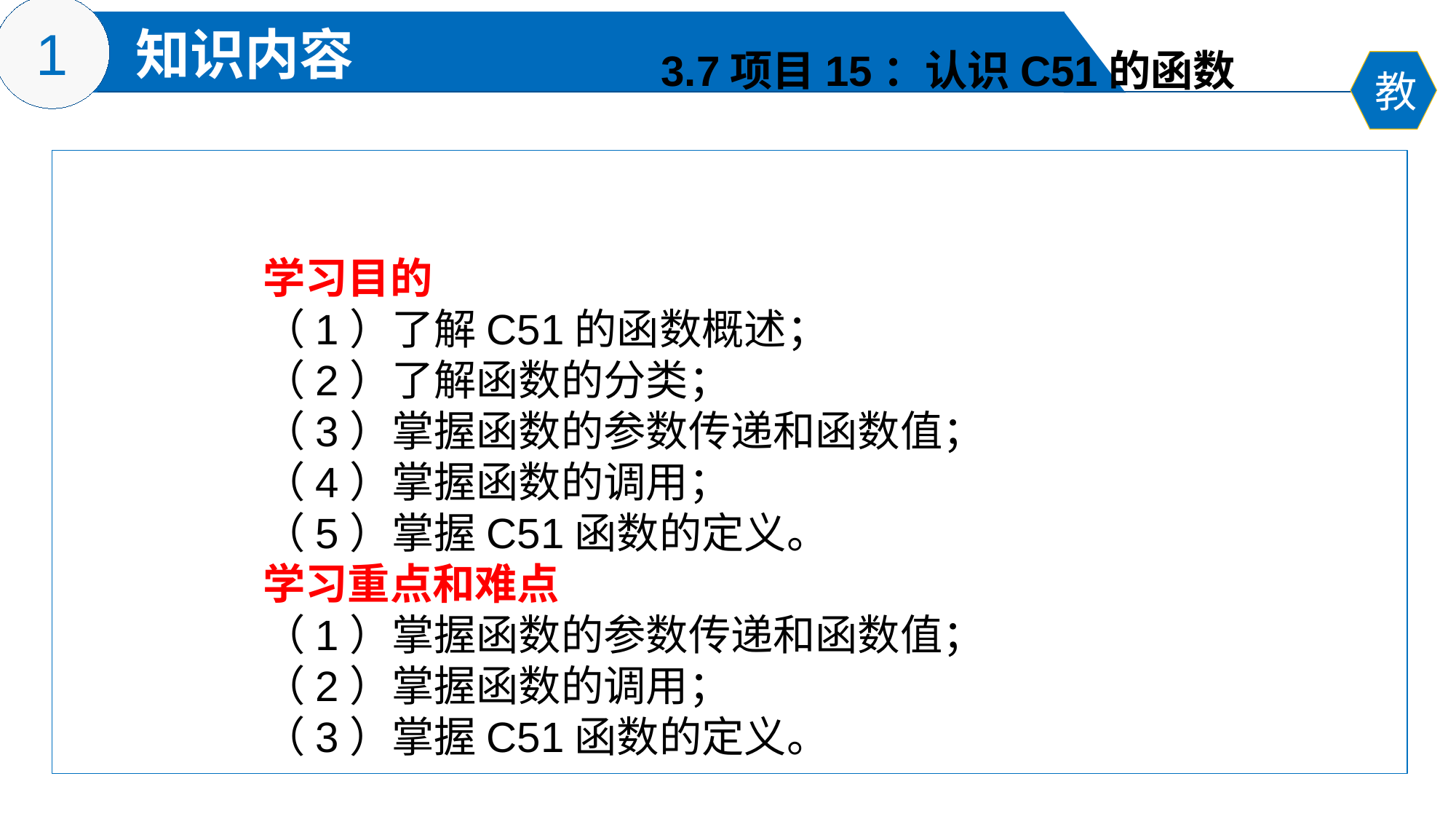

3.7项目15：认识C51的函数
学习目的
（1）了解C51的函数概述；
（2）了解函数的分类；
（3）掌握函数的参数传递和函数值；
（4）掌握函数的调用；
（5）掌握C51函数的定义。
学习重点和难点
（1）掌握函数的参数传递和函数值；
（2）掌握函数的调用；
（3）掌握C51函数的定义。